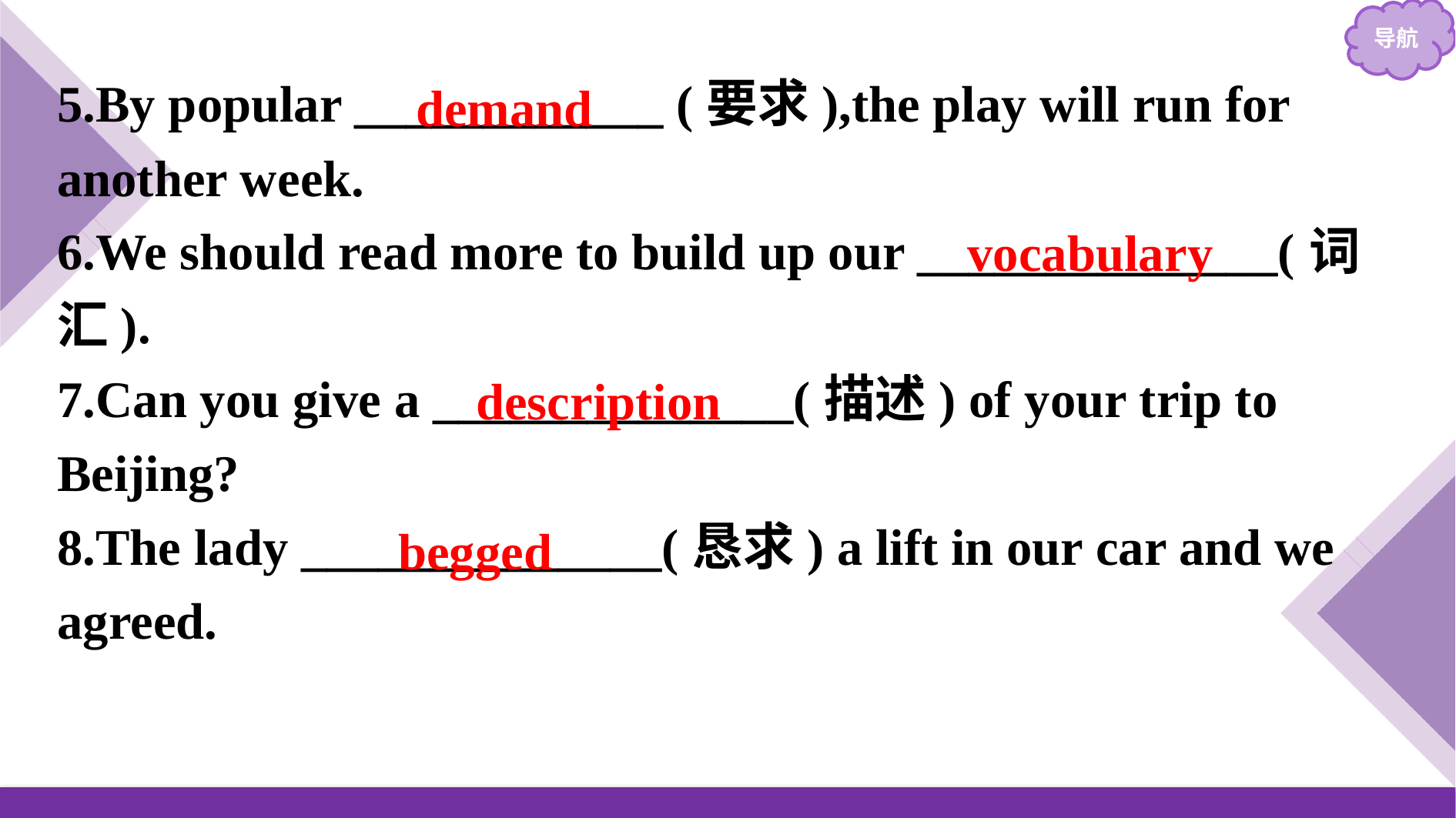

5.By popular ____________ (要求),the play will run for another week.
6.We should read more to build up our ______________(词汇).
7.Can you give a ______________(描述) of your trip to Beijing?
8.The lady ______________(恳求) a lift in our car and we agreed.
demand
vocabulary
description
begged